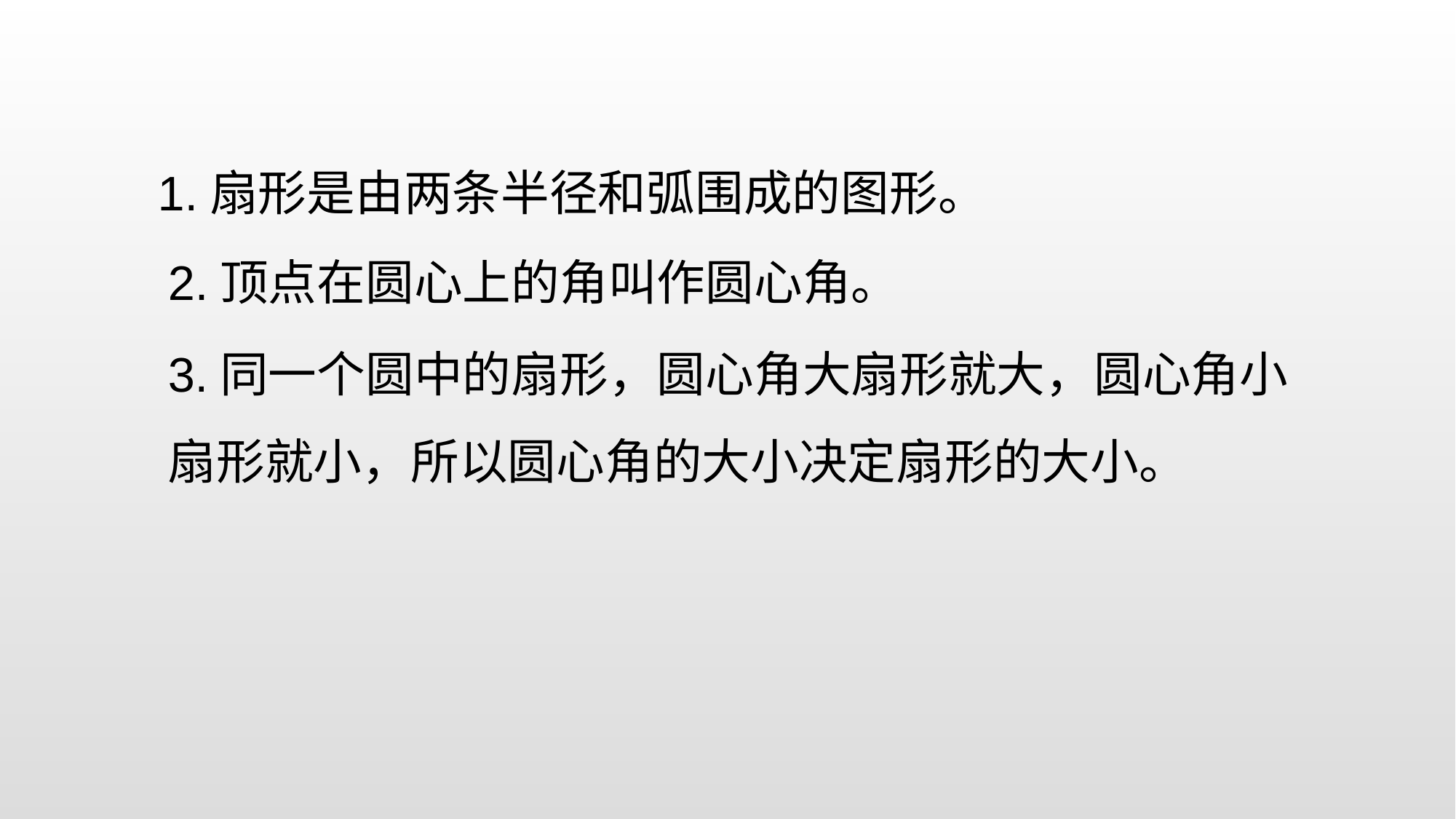

1.扇形是由两条半径和弧围成的图形。
2.顶点在圆心上的角叫作圆心角。
3.同一个圆中的扇形，圆心角大扇形就大，圆心角小扇形就小，所以圆心角的大小决定扇形的大小。